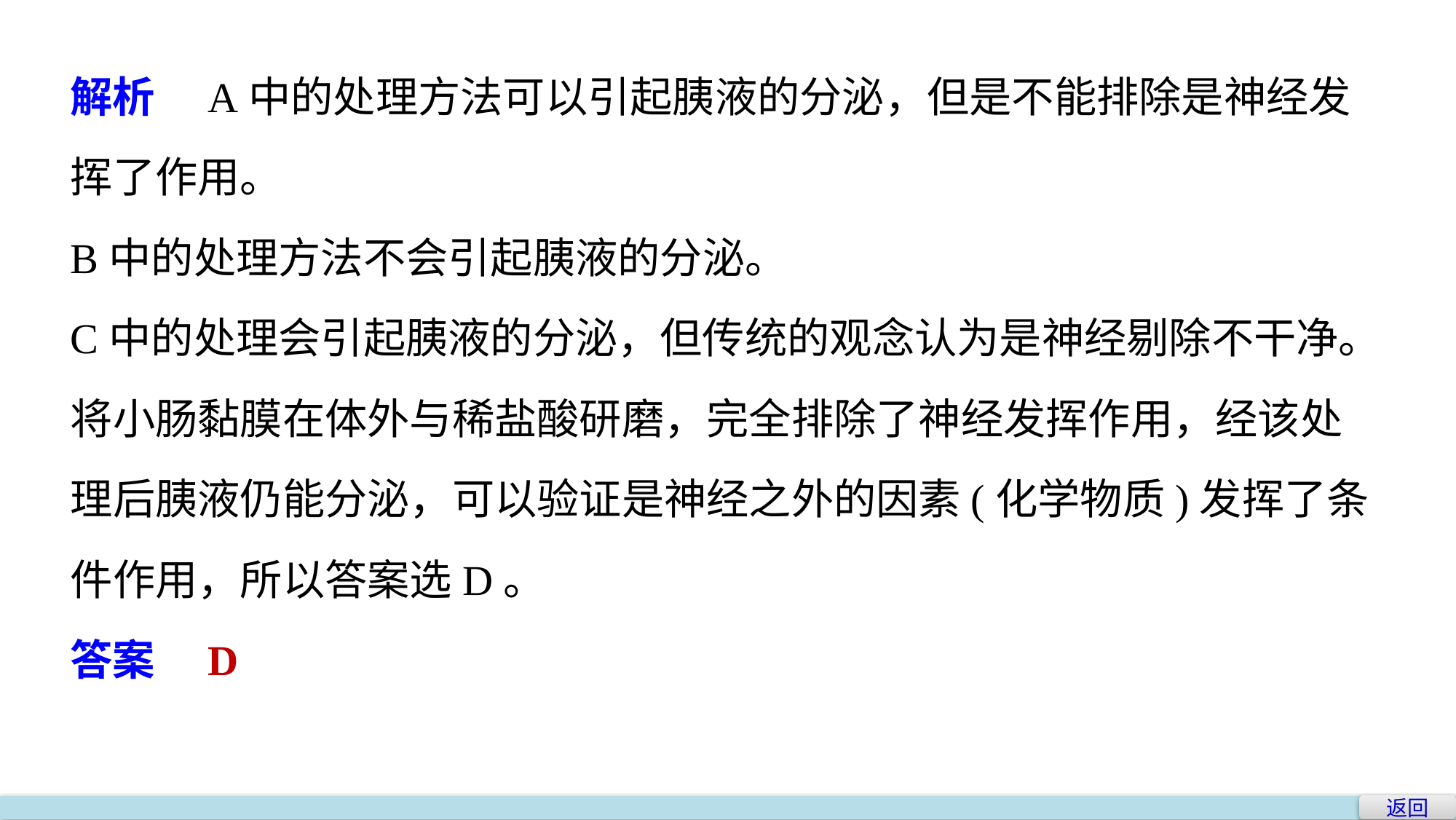

解析　A中的处理方法可以引起胰液的分泌，但是不能排除是神经发挥了作用。
B中的处理方法不会引起胰液的分泌。
C中的处理会引起胰液的分泌，但传统的观念认为是神经剔除不干净。将小肠黏膜在体外与稀盐酸研磨，完全排除了神经发挥作用，经该处理后胰液仍能分泌，可以验证是神经之外的因素(化学物质)发挥了条件作用，所以答案选D。
答案　D
返回